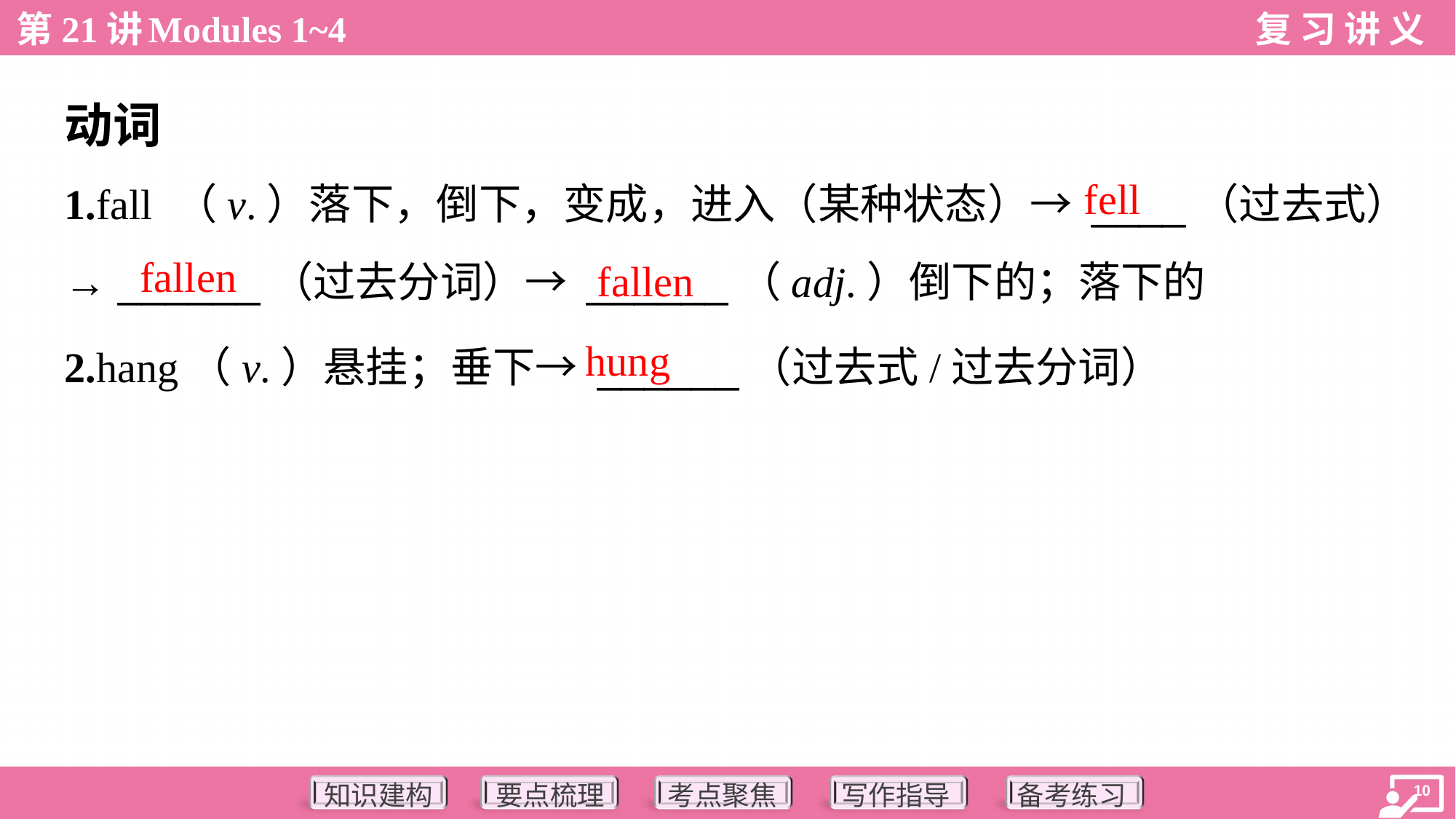

动词
fell
1.fall （v.）落下，倒下，变成，进入（某种状态）→ ____（过去式）
→ ______（过去分词）→ ______（adj.）倒下的；落下的
fallen
fallen
hung
2.hang（v.）悬挂；垂下→ ______（过去式/过去分词）